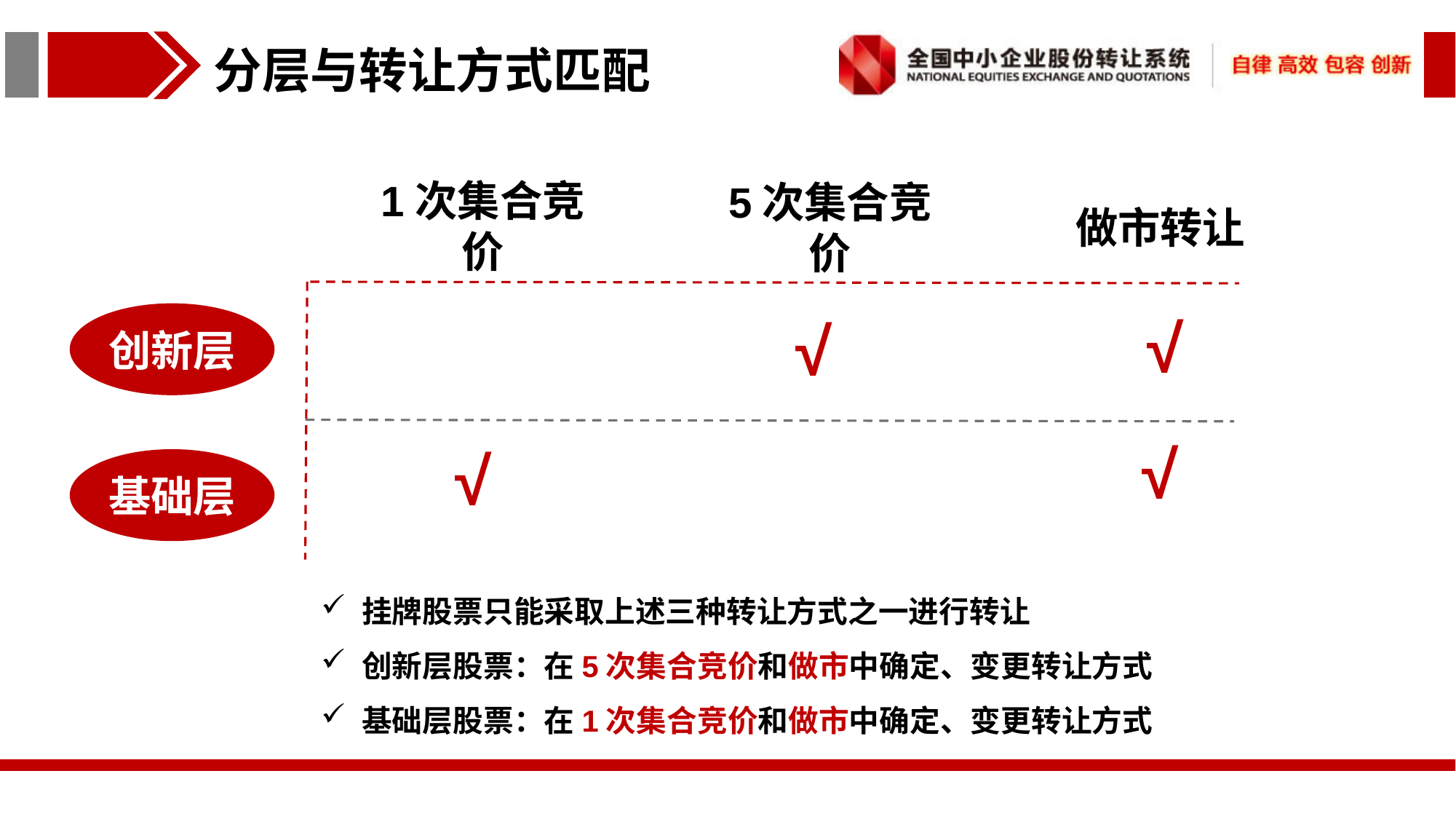

分层与转让方式匹配
1次集合竞价
做市转让
5次集合竞价
√
创新层
√
√
√
基础层
挂牌股票只能采取上述三种转让方式之一进行转让
创新层股票：在5次集合竞价和做市中确定、变更转让方式
基础层股票：在1次集合竞价和做市中确定、变更转让方式
6